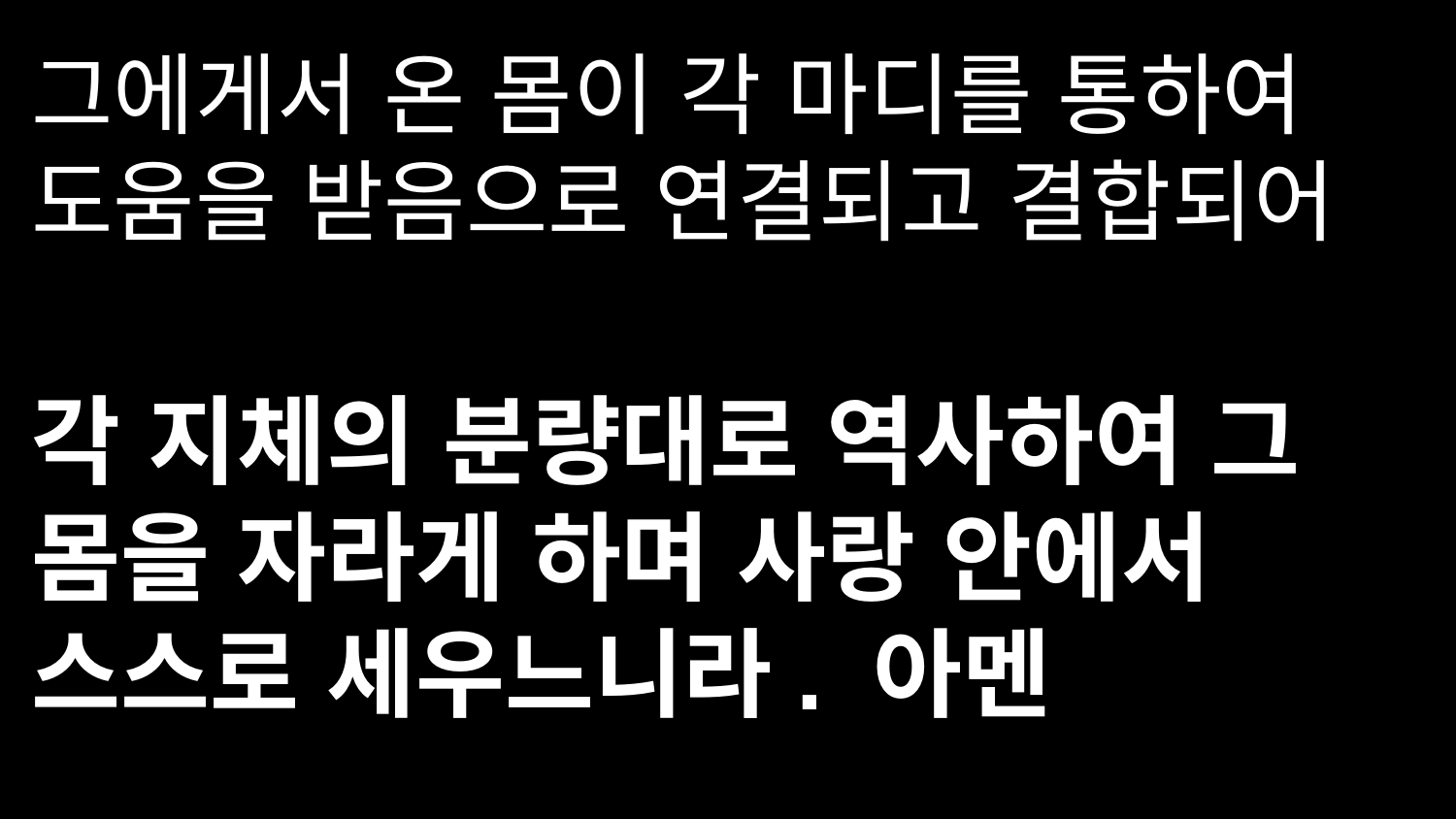

그에게서 온 몸이 각 마디를 통하여 도움을 받음으로 연결되고 결합되어
각 지체의 분량대로 역사하여 그 몸을 자라게 하며 사랑 안에서 스스로 세우느니라. 아멘